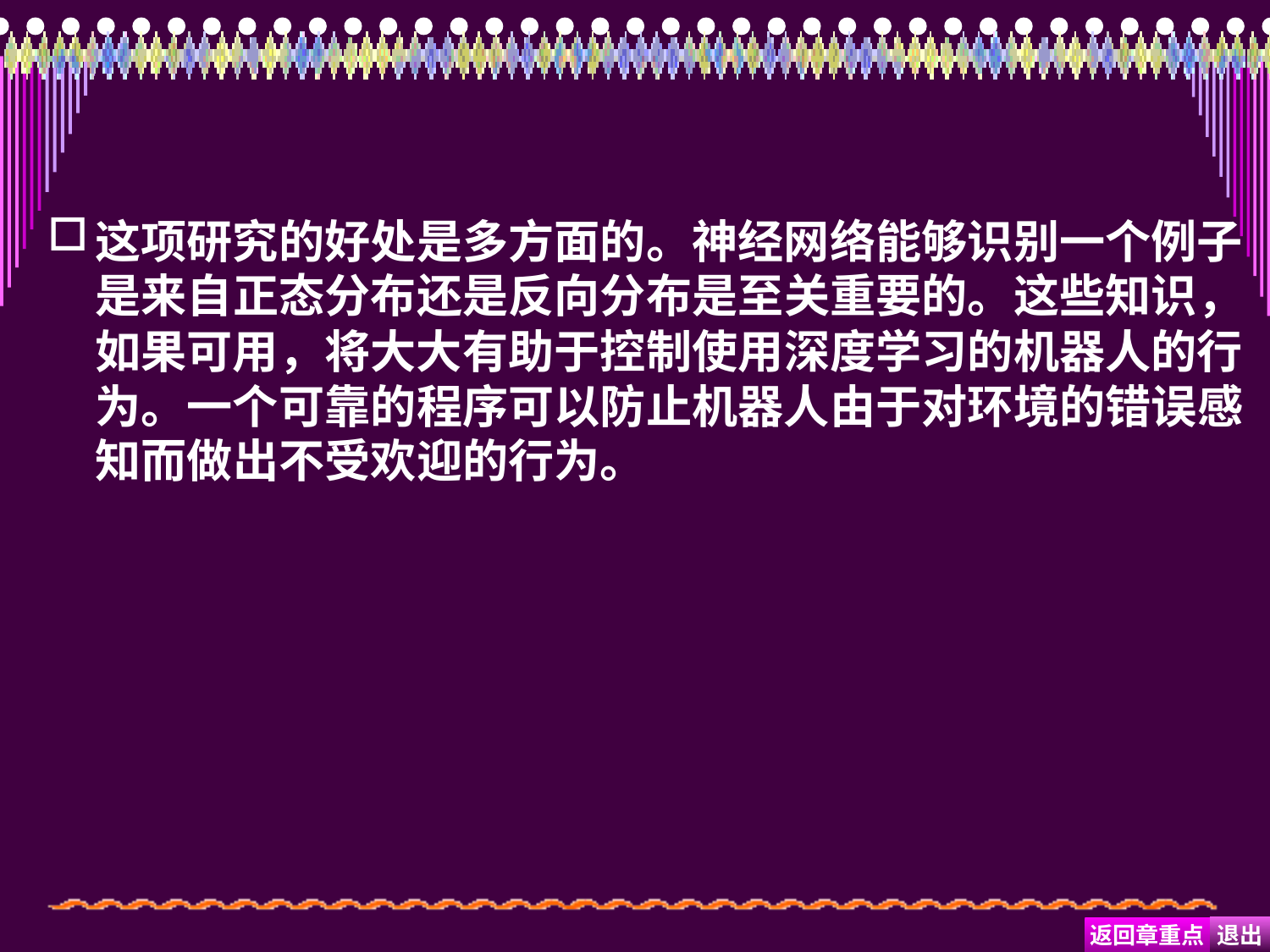

#
这项研究的好处是多方面的。神经网络能够识别一个例子是来自正态分布还是反向分布是至关重要的。这些知识，如果可用，将大大有助于控制使用深度学习的机器人的行为。一个可靠的程序可以防止机器人由于对环境的错误感知而做出不受欢迎的行为。